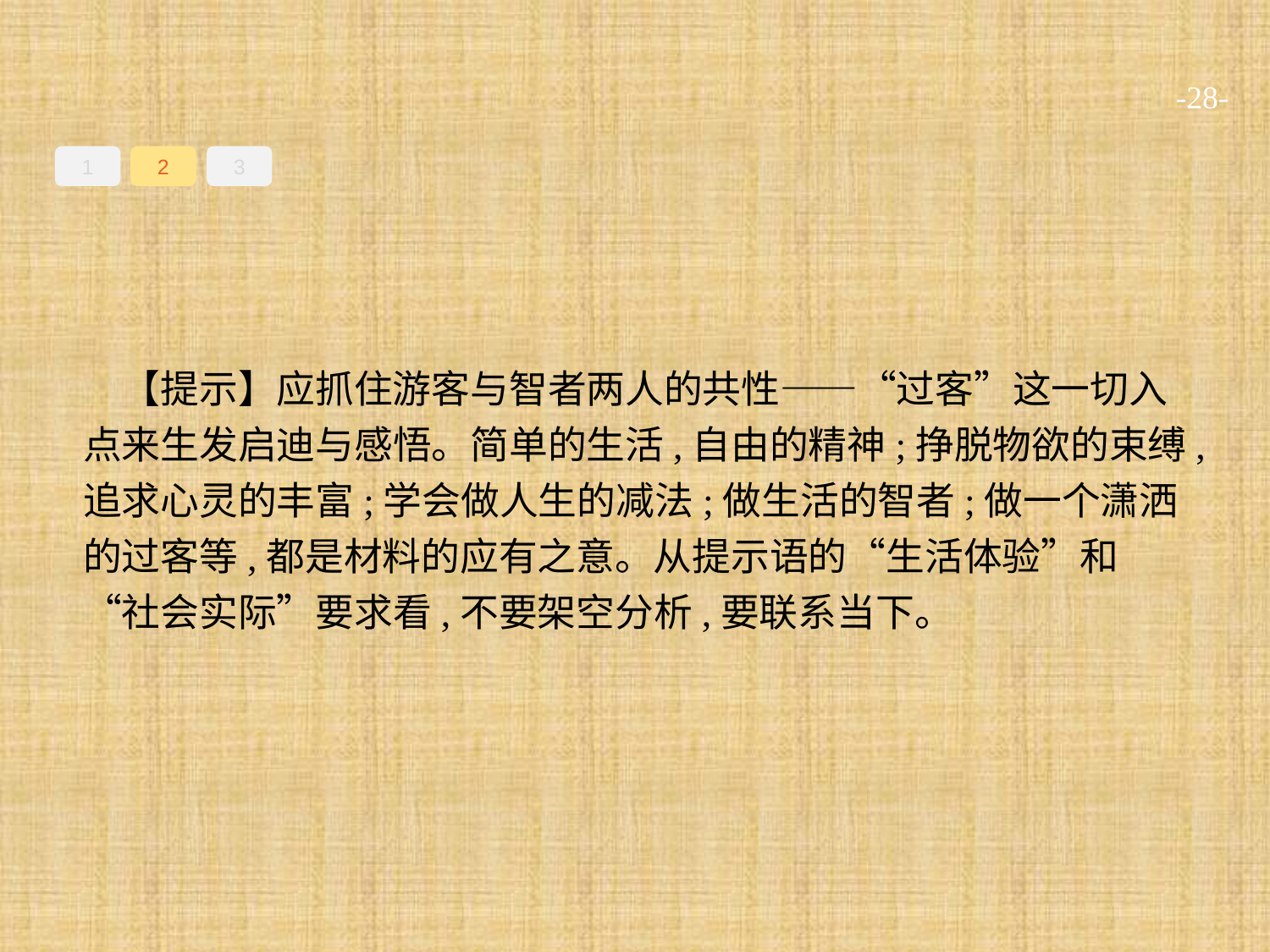

-28-
1
2
3
【提示】应抓住游客与智者两人的共性——“过客”这一切入点来生发启迪与感悟。简单的生活,自由的精神;挣脱物欲的束缚,追求心灵的丰富;学会做人生的减法;做生活的智者;做一个潇洒的过客等,都是材料的应有之意。从提示语的“生活体验”和“社会实际”要求看,不要架空分析,要联系当下。